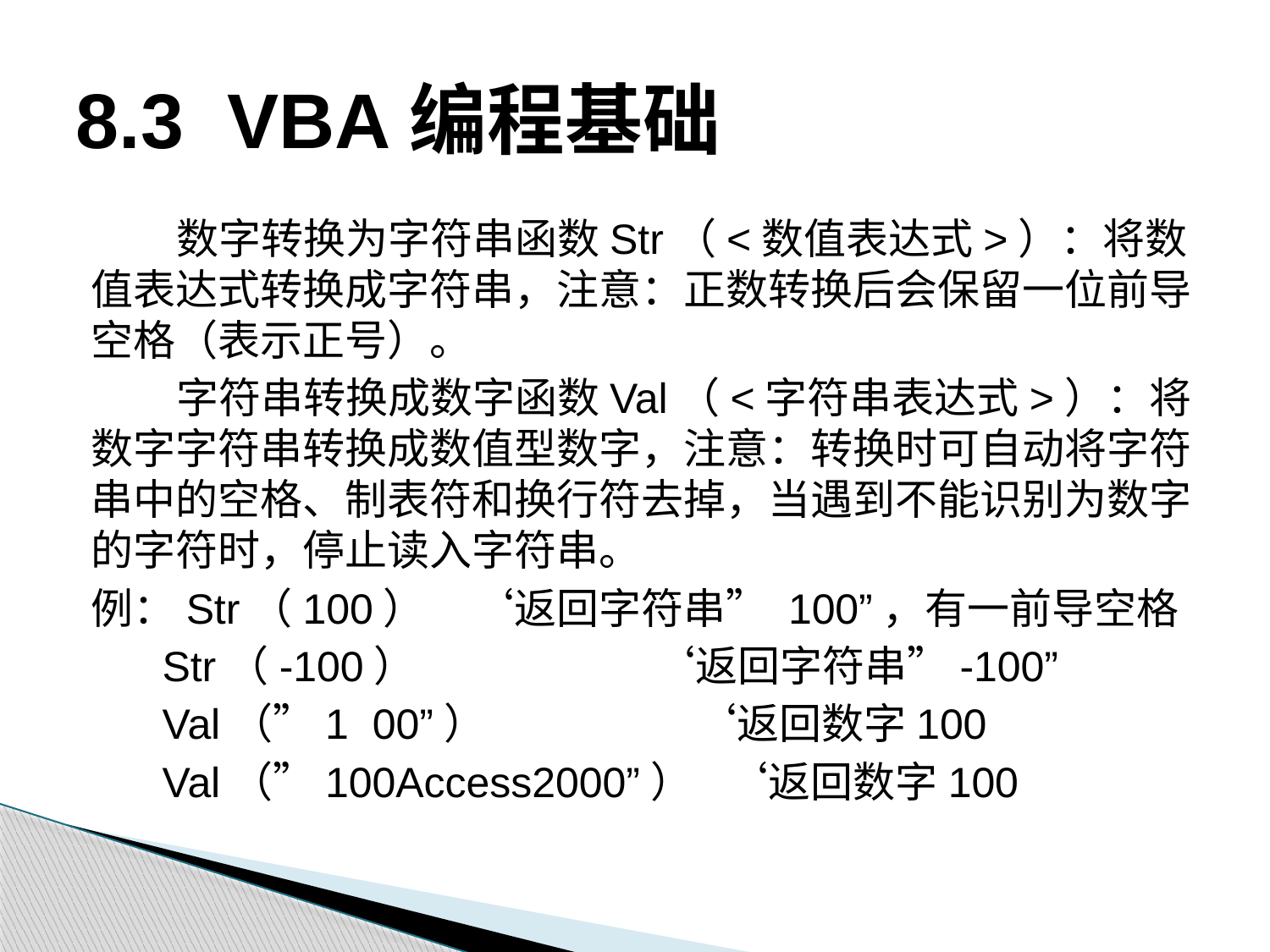

# 8.3  VBA编程基础
数字转换为字符串函数Str（<数值表达式>）：将数值表达式转换成字符串，注意：正数转换后会保留一位前导空格（表示正号）。
字符串转换成数字函数Val（<字符串表达式>）：将数字字符串转换成数值型数字，注意：转换时可自动将字符串中的空格、制表符和换行符去掉，当遇到不能识别为数字的字符时，停止读入字符串。
例：Str（100）	‘返回字符串” 100”，有一前导空格
      Str（-100）	                   ‘返回字符串”-100”
      Val（”1  00”）	          ‘返回数字100
      Val（”100Access2000”）	‘返回数字100